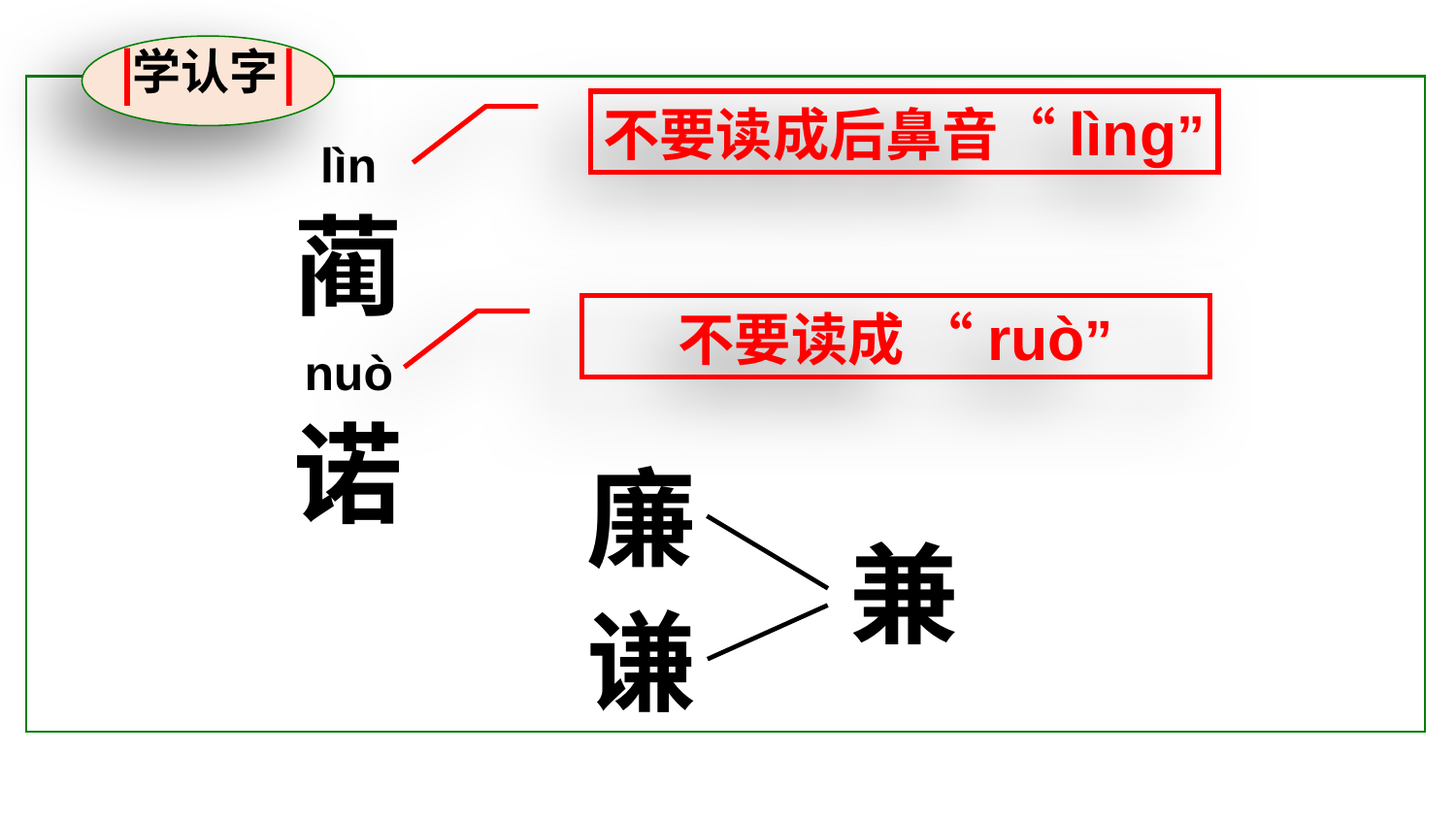

学认字

不要读成后鼻音“lìng”
lìn
蔺
不要读成 “ruò”
nuò
诺
廉
兼
谦